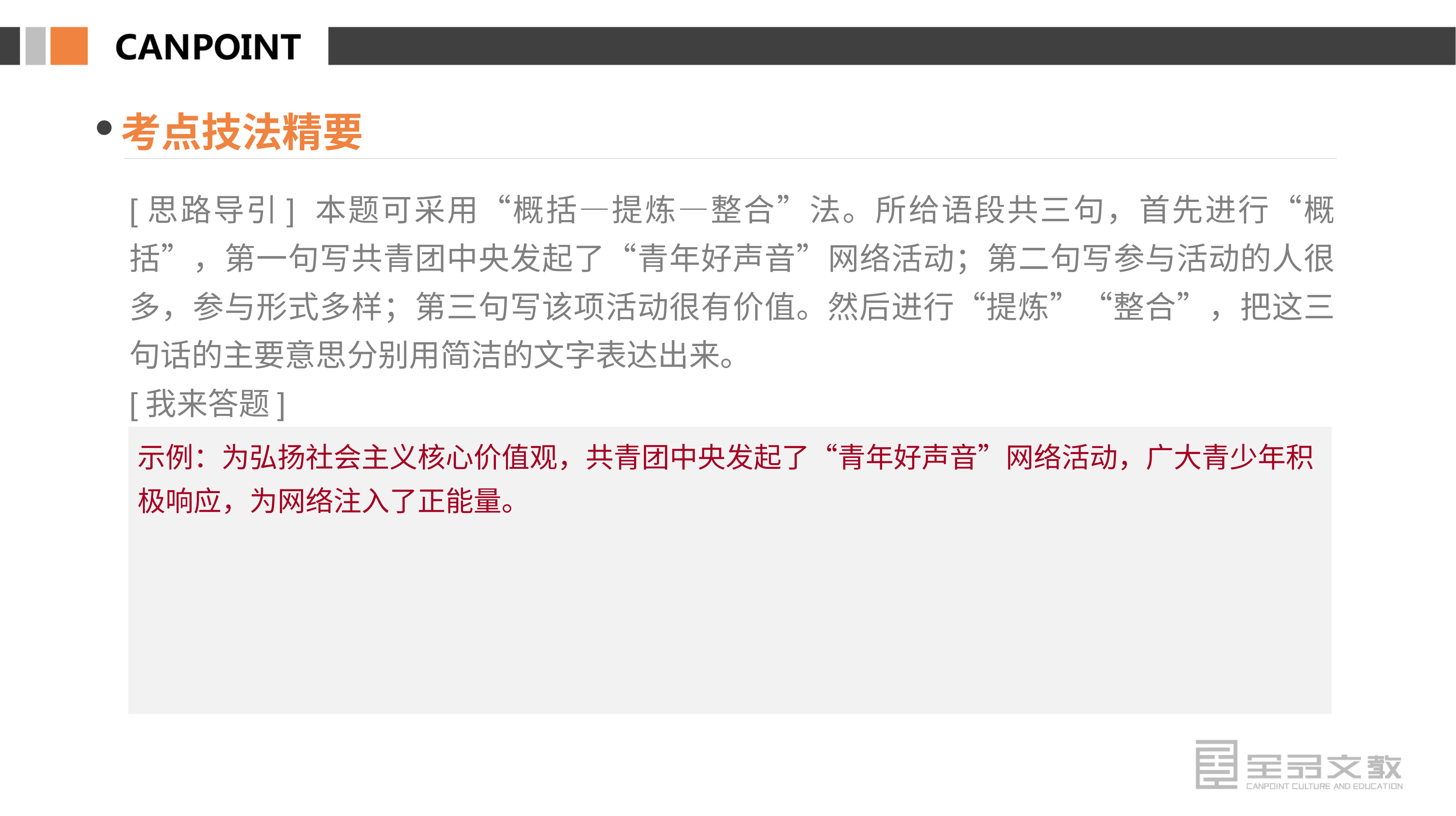

考点技法精要

[思路导引] 本题可采用“概括—提炼—整合”法。所给语段共三句，首先进行“概括”，第一句写共青团中央发起了“青年好声音”网络活动；第二句写参与活动的人很多，参与形式多样；第三句写该项活动很有价值。然后进行“提炼”“整合”，把这三句话的主要意思分别用简洁的文字表达出来。
[我来答题]

示例：为弘扬社会主义核心价值观，共青团中央发起了“青年好声音”网络活动，广大青少年积极响应，为网络注入了正能量。